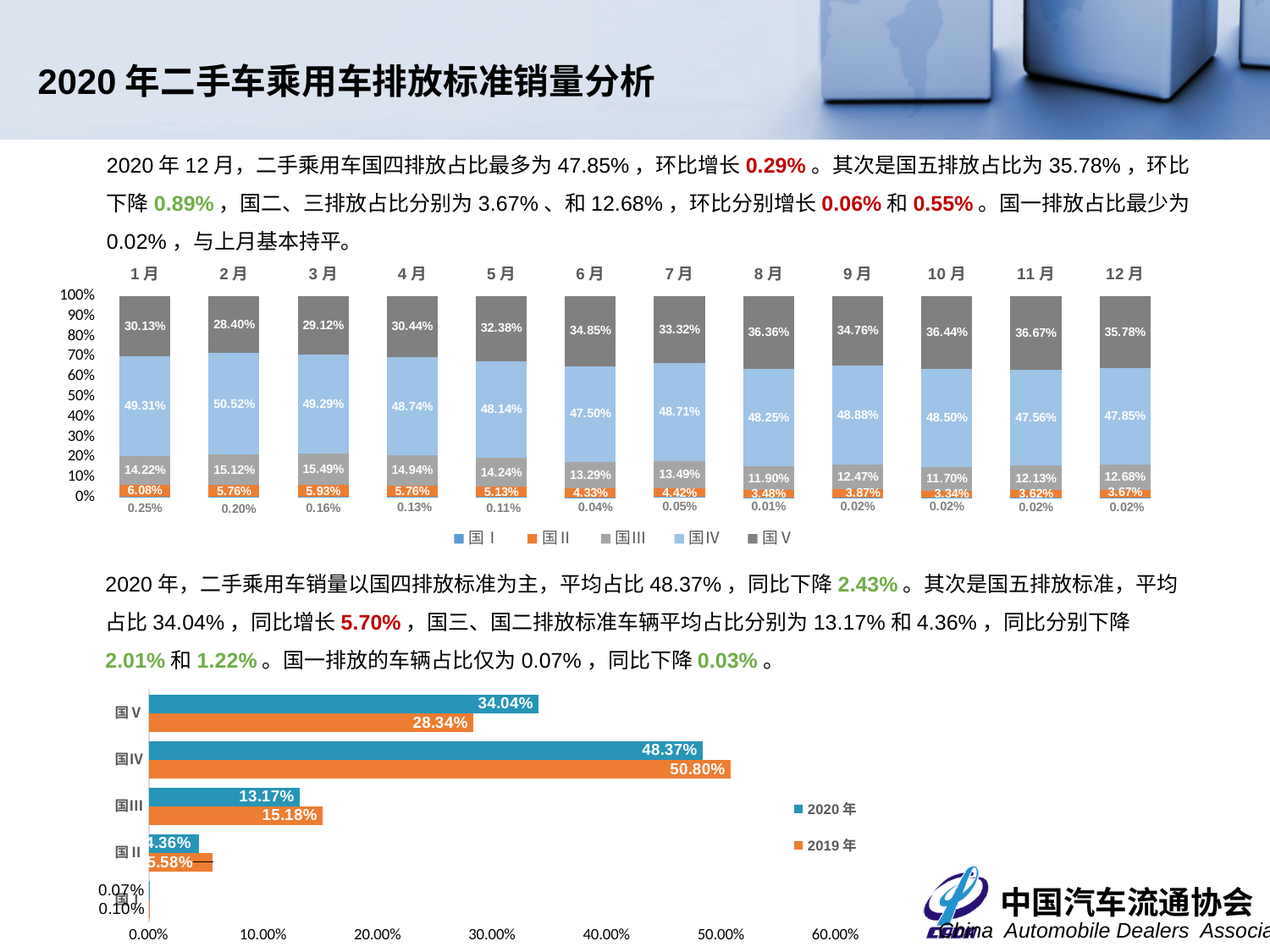

2020年二手车乘用车排放标准销量分析
2020年12月，二手乘用车国四排放占比最多为47.85%，环比增长0.29%。其次是国五排放占比为35.78%，环比下降0.89%，国二、三排放占比分别为3.67%、和12.68%，环比分别增长0.06%和0.55%。国一排放占比最少为0.02%，与上月基本持平。

### Chart

| Category | 国Ⅰ | 国Ⅱ | 国Ⅲ | 国Ⅳ | 国Ⅴ |
|---|---|---|---|---|---|
| 1月 | 0.002541551014948333 | 0.06077985486406046 | 0.14222653245493763 | 0.4931110590910611 | 0.30134100257499247 |
| 2月 | 0.0020169160702667535 | 0.057579700715679895 | 0.15120364346128823 | 0.5052049446974626 | 0.28399479505530256 |
| 3月 | 0.0016320668494581537 | 0.05929842886364625 | 0.1548867708287998 | 0.49294221757989876 | 0.29124051587819705 |
| 4月 | 0.0012513686844986705 | 0.057589928639622 | 0.14940371203417532 | 0.4873865272900856 | 0.30436846335161843 |
| 5月 | 0.0010554558736119365 | 0.051306265519367615 | 0.14244210269030147 | 0.4814156440780593 | 0.3237805318386597 |
| 6月 | 0.0004236436613675 | 0.04326596674940391 | 0.1328503071416545 | 0.47500230831482154 | 0.34845777413275253 |
| 7月 | 0.0005482635976401235 | 0.044235968903613386 | 0.13491501914236578 | 0.48709237538718186 | 0.3332083729691988 |
| 8月 | 0.00013611189336337182 | 0.034802403078944895 | 0.11897118182671548 | 0.4824744203510748 | 0.36361588284990143 |
| 9月 | 0.00022917697963075004 | 0.03868507416167061 | 0.12469977815668372 | 0.48883449755238984 | 0.3475514731496251 |
| 10月 | 0.00015476357445820657 | 0.03340958663616535 | 0.117006098652106 | 0.48502904235201943 | 0.36440050878525104 |
| 11月 | 0.000249078620188878 | 0.0361586166426735 | 0.12128440134586889 | 0.47563040110101196 | 0.3666775022902568 |
| 12月 | 0.00023479690068091102 | 0.03671737739958384 | 0.12677008525556427 | 0.47851608358769665 | 0.3577616568564743 |
2020年，二手乘用车销量以国四排放标准为主，平均占比48.37%，同比下降2.43%。其次是国五排放标准，平均占比34.04%，同比增长5.70%，国三、国二排放标准车辆平均占比分别为13.17%和4.36%，同比分别下降2.01%和1.22%。国一排放的车辆占比仅为0.07%，同比下降0.03%。

### Chart

| Category | 2019年 | 2020年 |
|---|---|---|
| 国Ⅰ | 0.001 | 0.0006511653774673606 |
| 国Ⅱ | 0.0558 | 0.043587295554927304 |
| 国Ⅲ | 0.1518 | 0.1316568335287602 |
| 国Ⅳ | 0.508 | 0.48373106174716246 |
| 国Ⅴ | 0.2834 | 0.34037364379168267 |